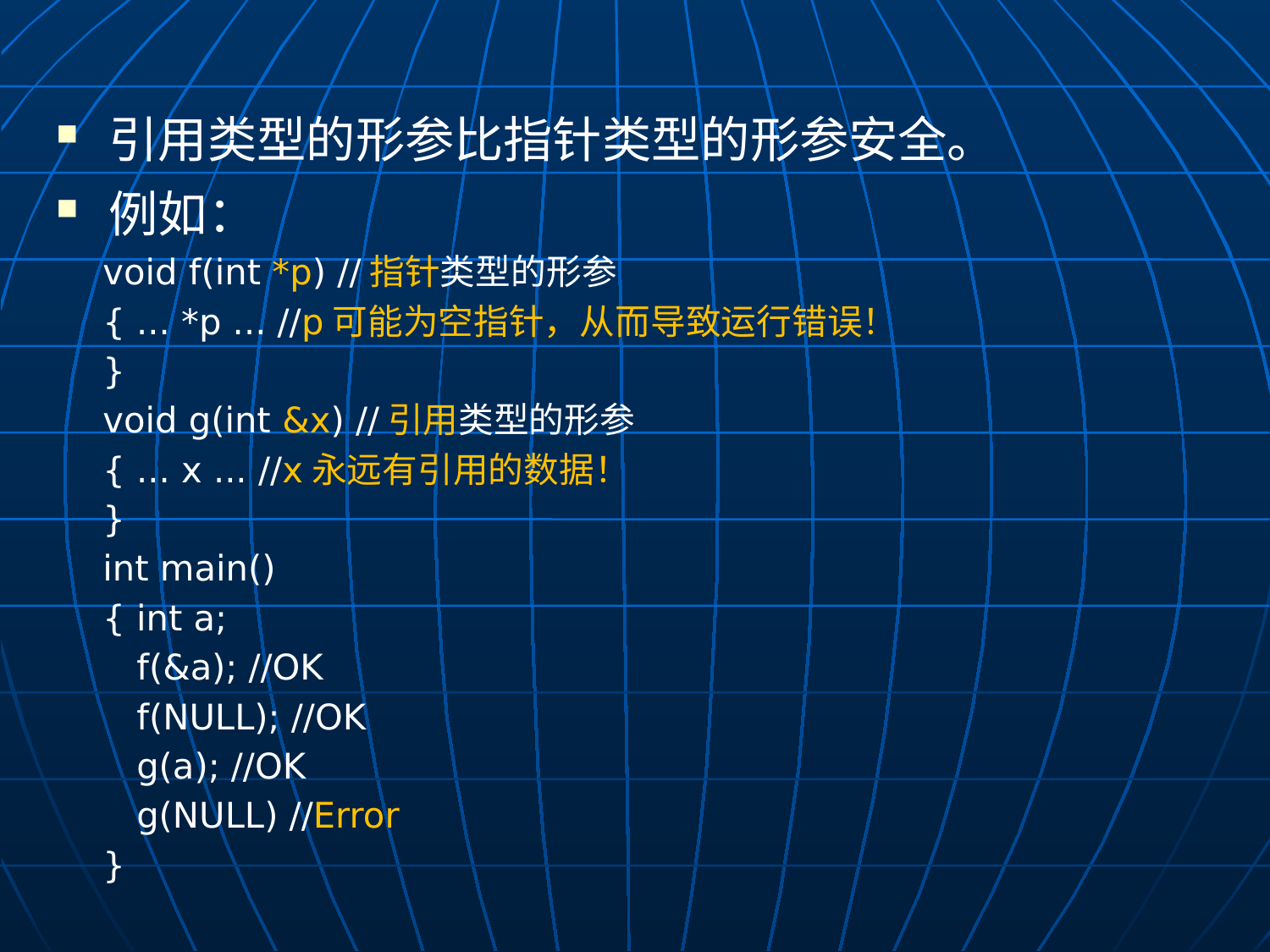

引用类型的形参比指针类型的形参安全。
例如：
void f(int *p) //指针类型的形参
{ ... *p ... //p可能为空指针，从而导致运行错误！
}
void g(int &x) //引用类型的形参
{ ... x ... //x永远有引用的数据！
}
int main()
{ int a;
   f(&a); //OK
   f(NULL); //OK
   g(a); //OK
   g(NULL) //Error
}